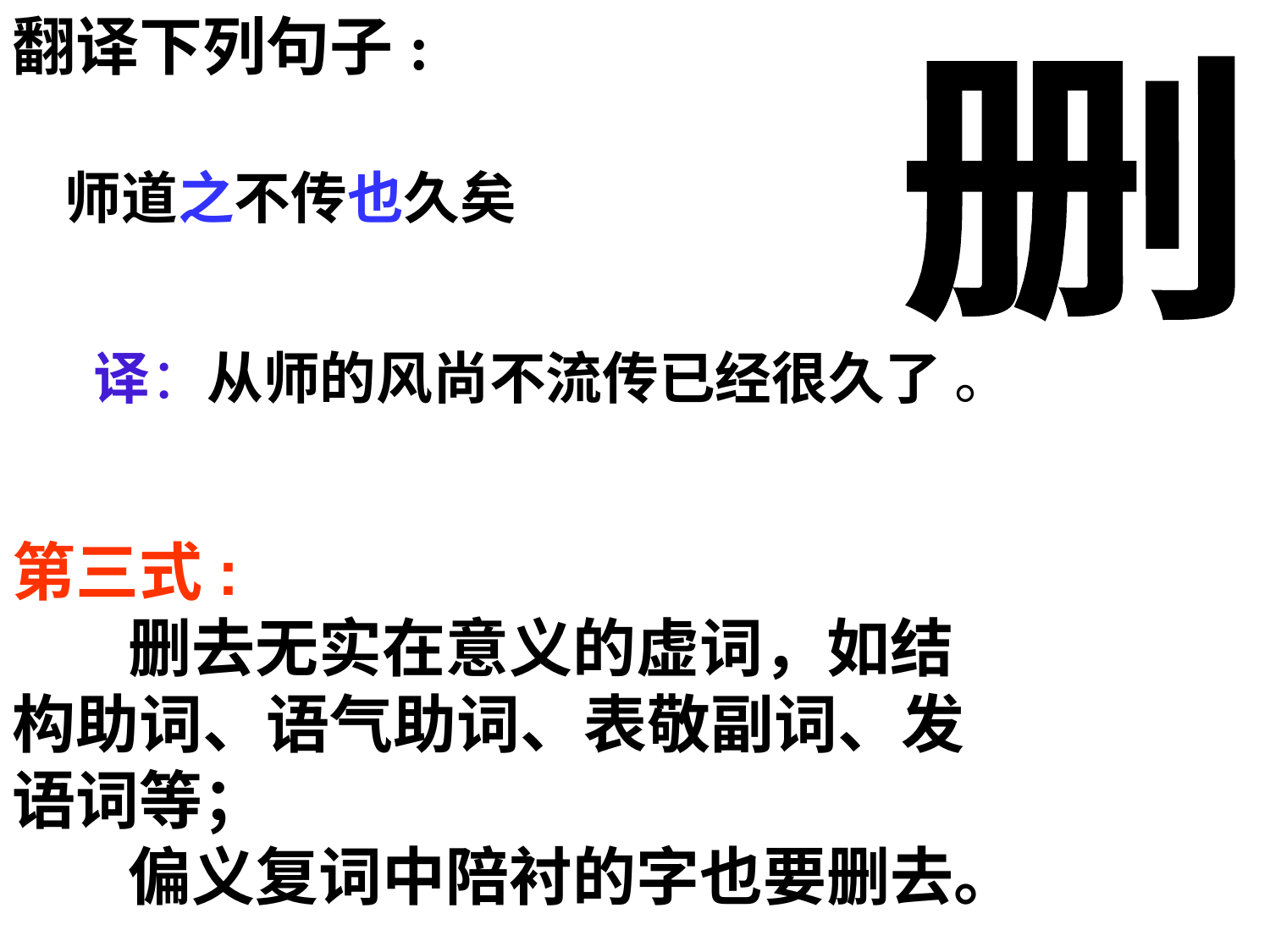

翻译下列句子:
删
   师道之不传也久矣
    译：从师的风尚不流传已经很久了 。
第三式:
       删去无实在意义的虚词，如结构助词、语气助词、表敬副词、发语词等；
       偏义复词中陪衬的字也要删去。